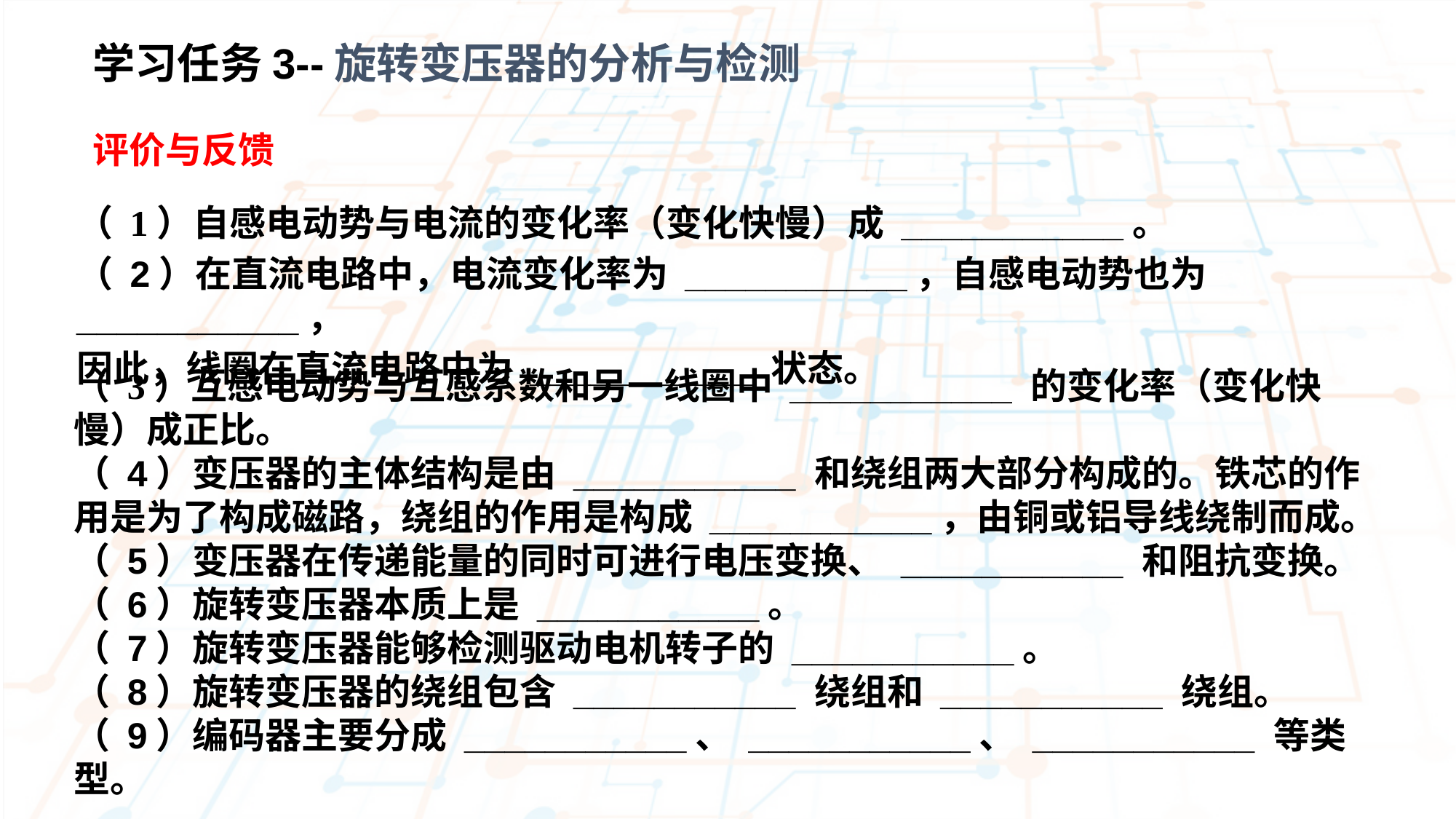

学习任务3--旋转变压器的分析与检测
评价与反馈

（ 1）自感电动势与电流的变化率（变化快慢）成 ___________。
（ 2）在直流电路中，电流变化率为 ___________，自感电动势也为 ___________，
因此，线圈在直流电路中为 ___________ 状态。
（ 3）互感电动势与互感系数和另一线圈中 ___________ 的变化率（变化快慢）成正比。
（ 4）变压器的主体结构是由 ___________ 和绕组两大部分构成的。铁芯的作用是为了构成磁路，绕组的作用是构成 ___________，由铜或铝导线绕制而成。
（ 5）变压器在传递能量的同时可进行电压变换、 ___________ 和阻抗变换。
（ 6）旋转变压器本质上是 ___________。
（ 7）旋转变压器能够检测驱动电机转子的 ___________。
（ 8）旋转变压器的绕组包含 ___________ 绕组和 ___________ 绕组。
（ 9）编码器主要分成 ___________、 ___________、 ___________ 等类型。